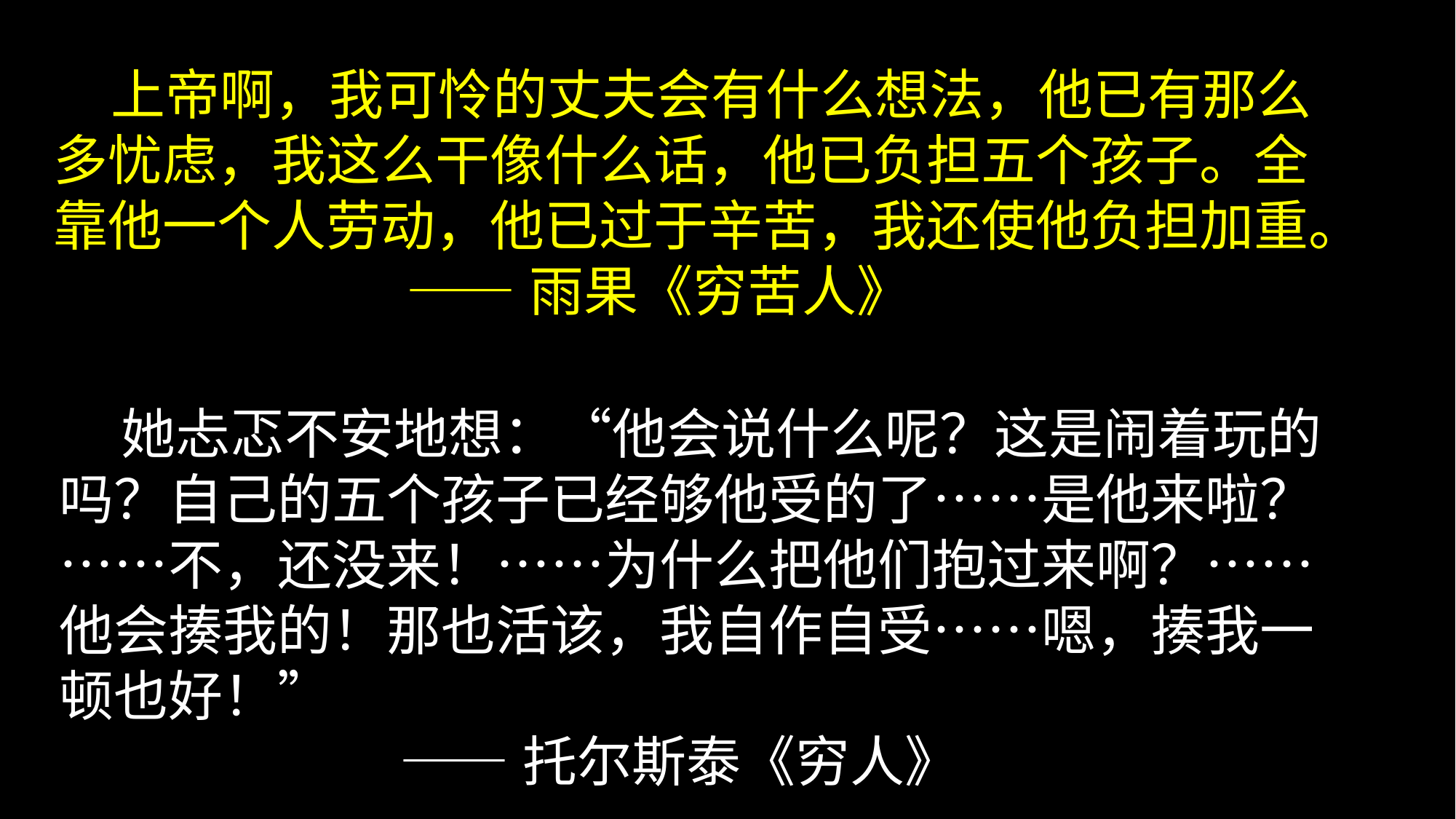

上帝啊，我可怜的丈夫会有什么想法，他已有那么多忧虑，我这么干像什么话，他已负担五个孩子。全靠他一个人劳动，他已过于辛苦，我还使他负担加重。
                             ——雨果《穷苦人》
    她忐忑不安地想：“他会说什么呢？这是闹着玩的吗？自己的五个孩子已经够他受的了……是他来啦？……不，还没来！……为什么把他们抱过来啊？……他会揍我的！那也活该，我自作自受……嗯，揍我一顿也好！”
                            ——托尔斯泰《穷人》